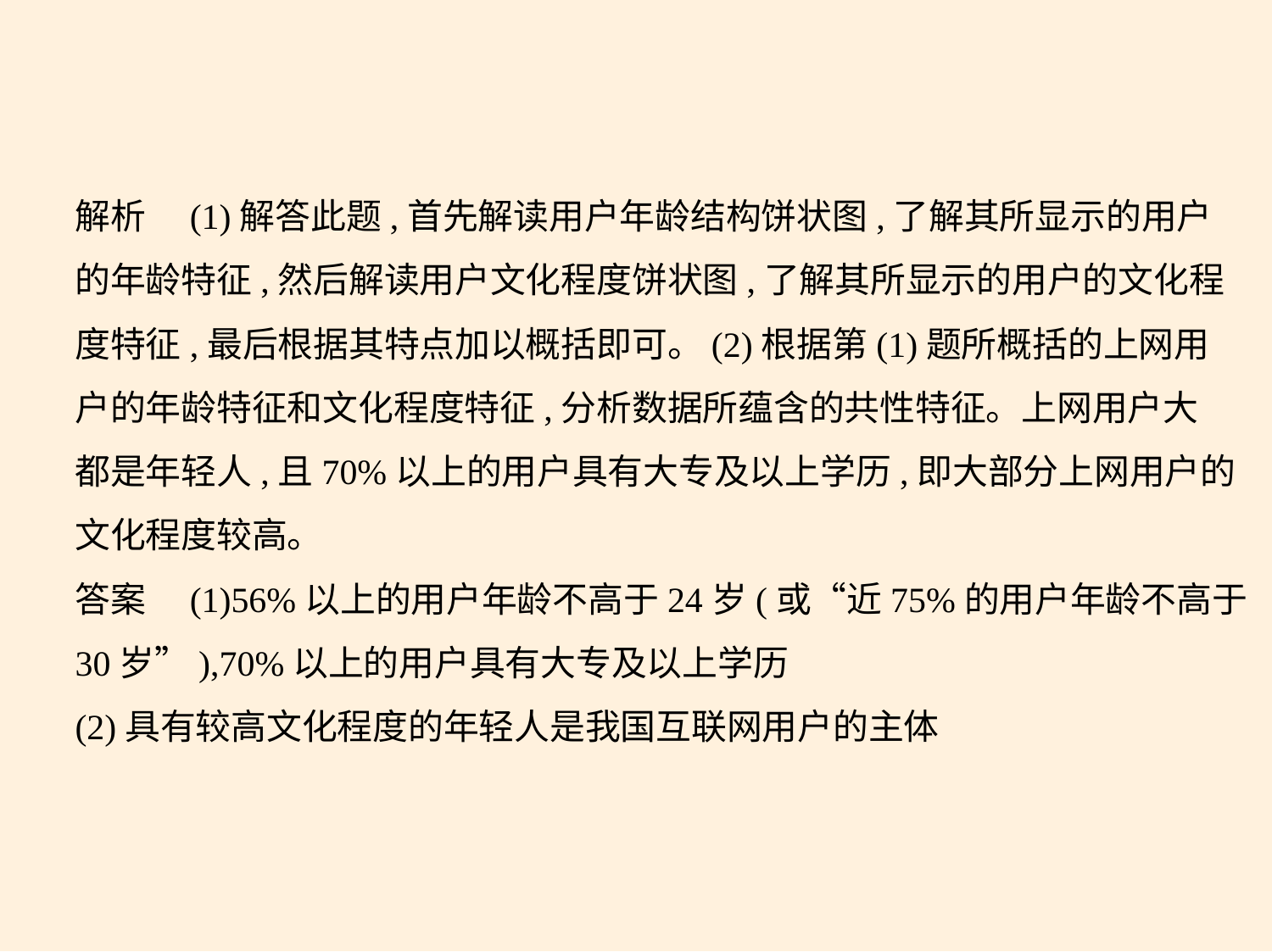

解析　(1)解答此题,首先解读用户年龄结构饼状图,了解其所显示的用户
的年龄特征,然后解读用户文化程度饼状图,了解其所显示的用户的文化程
度特征,最后根据其特点加以概括即可。(2)根据第(1)题所概括的上网用
户的年龄特征和文化程度特征,分析数据所蕴含的共性特征。上网用户大
都是年轻人,且70%以上的用户具有大专及以上学历,即大部分上网用户的
文化程度较高。
答案　(1)56%以上的用户年龄不高于24岁(或“近75%的用户年龄不高于
30岁”),70%以上的用户具有大专及以上学历
(2)具有较高文化程度的年轻人是我国互联网用户的主体